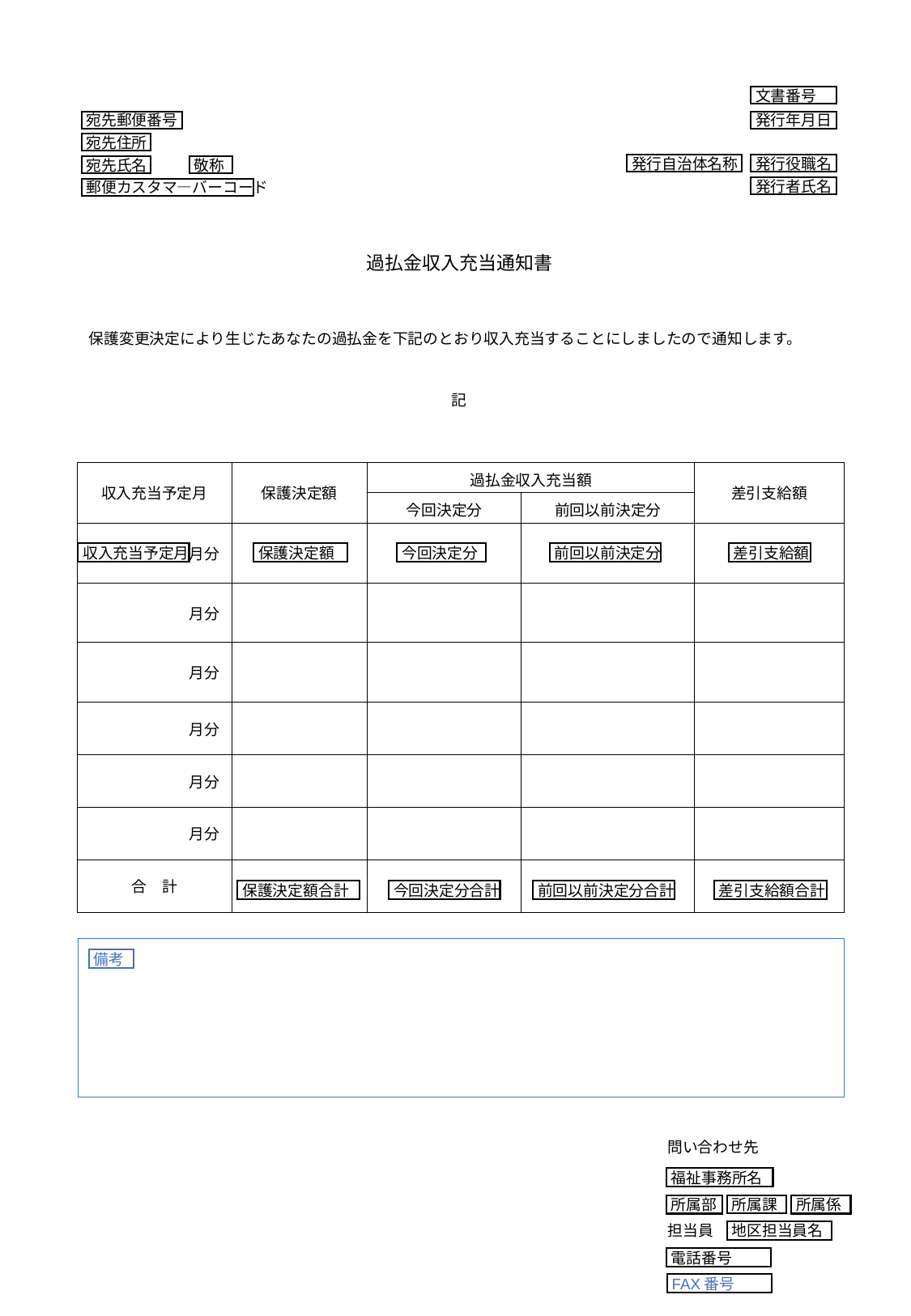

文書番号
宛先郵便番号
発行年月日
宛先住所
発行自治体名称
発行役職名
宛先氏名
敬称
発行者氏名
郵便カスタマ―バーコード
過払金収入充当通知書
保護変更決定により生じたあなたの過払金を下記のとおり収入充当することにしましたので通知します。
記
| 収入充当予定月 | 保護決定額 | 過払金収入充当額 |  | 差引支給額 |
| --- | --- | --- | --- | --- |
|  |  | 今回決定分 | 前回以前決定分 |  |
| 月分 |  |  |  |  |
| 月分 |  |  |  |  |
| 月分 |  |  |  |  |
| 月分 |  |  |  |  |
| 月分 |  |  |  |  |
| 月分 |  |  |  |  |
| 合　計 |  |  |  |  |
収入充当予定月
保護決定額
今回決定分
前回以前決定分
差引支給額
保護決定額合計
今回決定分合計
前回以前決定分合計
差引支給額合計

備考
問い合わせ先
福祉事務所名
所属部
所属係
所属課
担当員
地区担当員名
電話番号
FAX番号